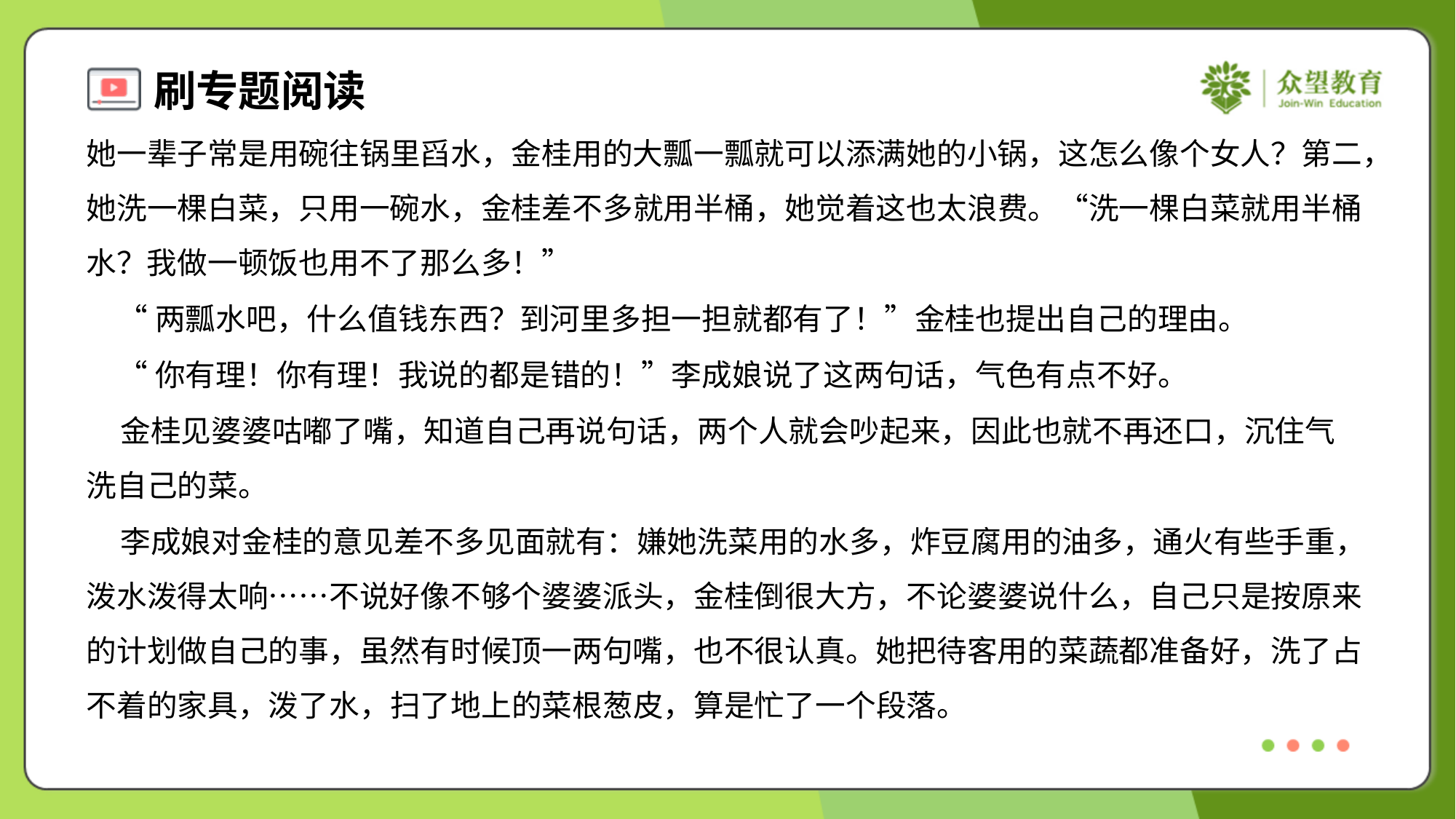

她一辈子常是用碗往锅里舀水，金桂用的大瓢一瓢就可以添满她的小锅，这怎么像个女人？第二，
她洗一棵白菜，只用一碗水，金桂差不多就用半桶，她觉着这也太浪费。“洗一棵白菜就用半桶
水？我做一顿饭也用不了那么多！”
    “两瓢水吧，什么值钱东西？到河里多担一担就都有了！”金桂也提出自己的理由。
    “你有理！你有理！我说的都是错的！”李成娘说了这两句话，气色有点不好。
    金桂见婆婆咕嘟了嘴，知道自己再说句话，两个人就会吵起来，因此也就不再还口，沉住气
洗自己的菜。
    李成娘对金桂的意见差不多见面就有：嫌她洗菜用的水多，炸豆腐用的油多，通火有些手重，
泼水泼得太响……不说好像不够个婆婆派头，金桂倒很大方，不论婆婆说什么，自己只是按原来
的计划做自己的事，虽然有时候顶一两句嘴，也不很认真。她把待客用的菜蔬都准备好，洗了占
不着的家具，泼了水，扫了地上的菜根葱皮，算是忙了一个段落。